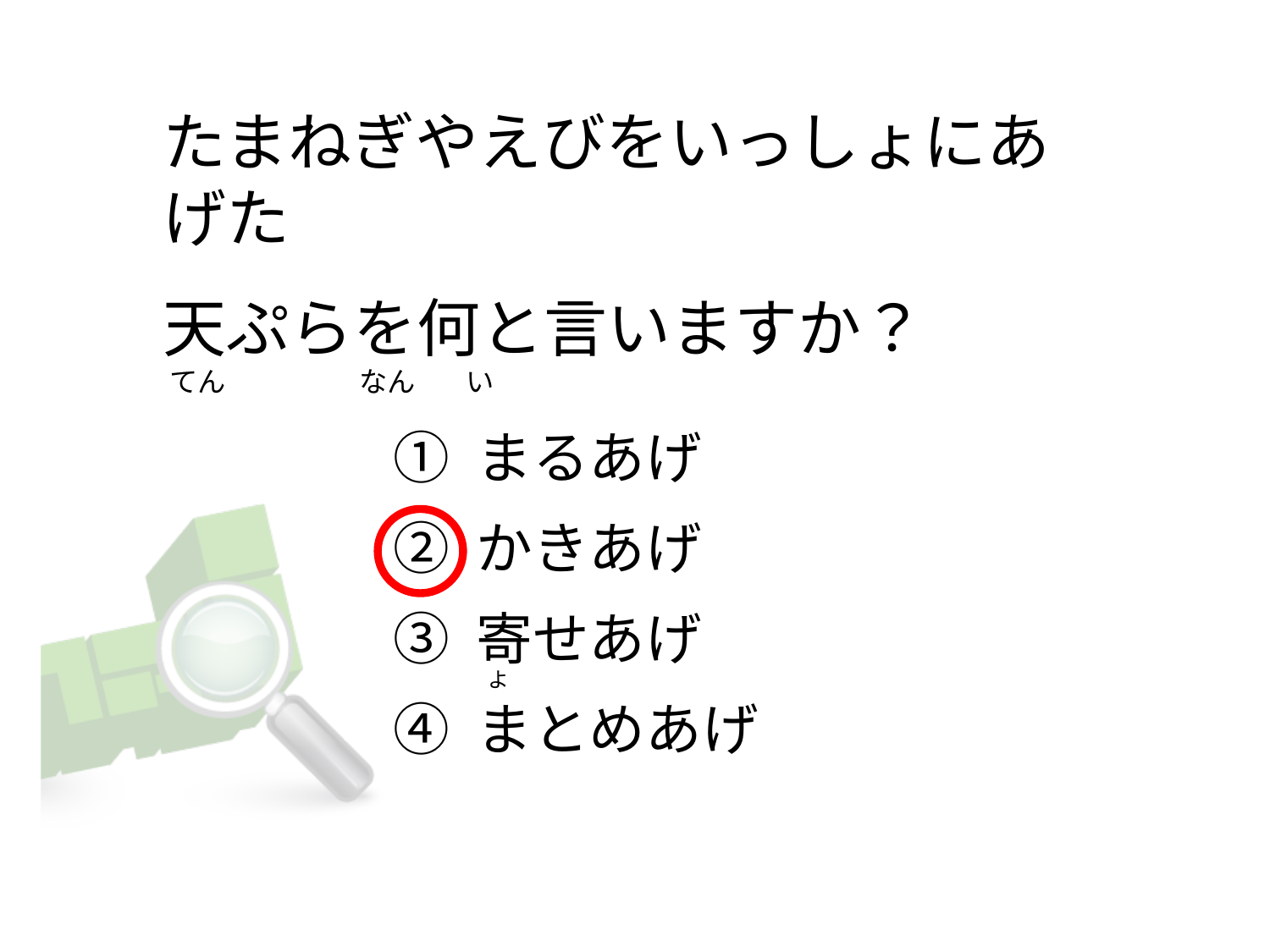

# たまねぎやえびをいっしょにあげた   天ぷらを何と言いますか？  てん                     なん        い
① まるあげ
② かきあげ
③ 寄せあげ
④ まとめあげ

 よ